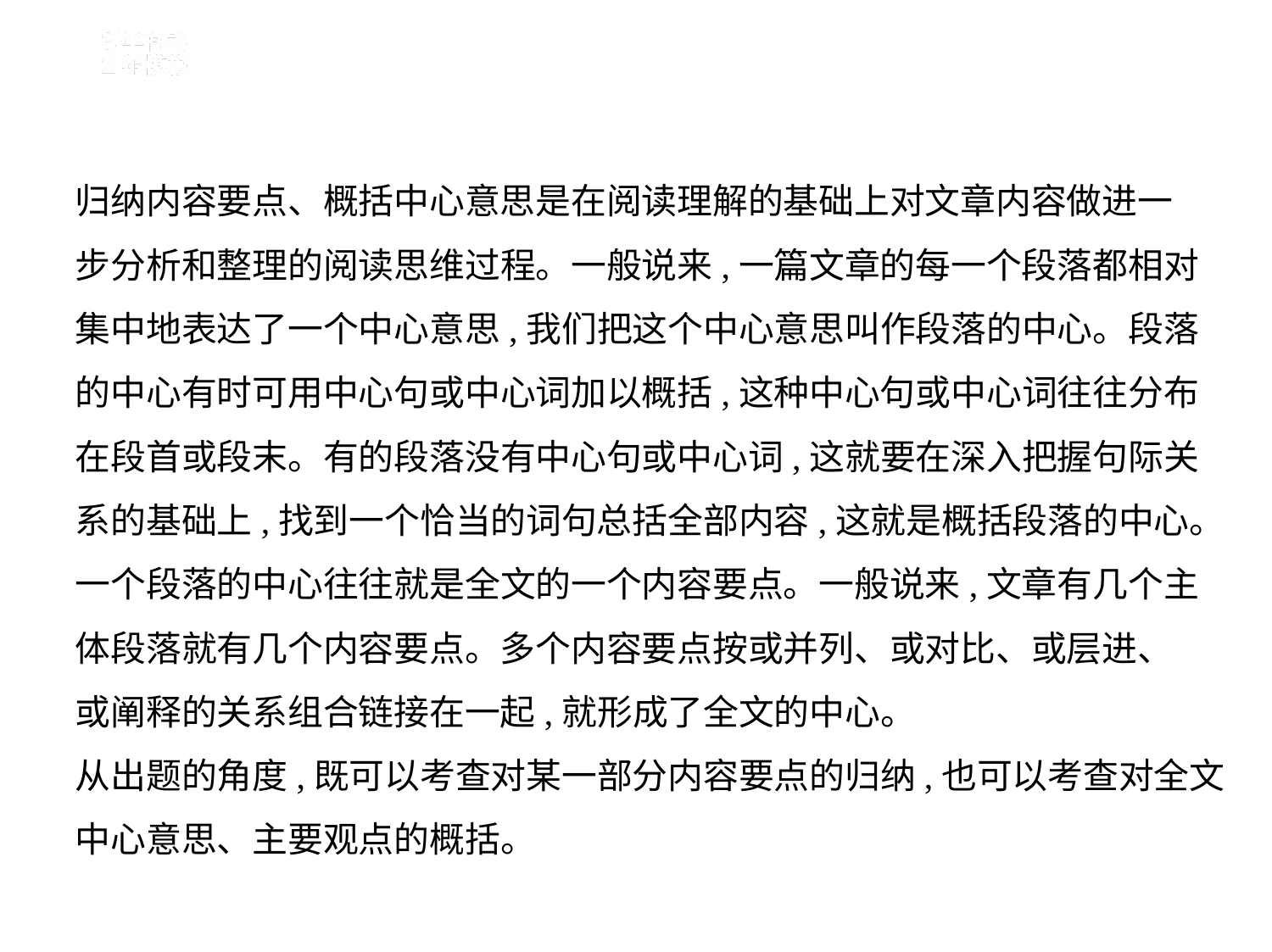

归纳内容要点、概括中心意思是在阅读理解的基础上对文章内容做进一
步分析和整理的阅读思维过程。一般说来,一篇文章的每一个段落都相对
集中地表达了一个中心意思,我们把这个中心意思叫作段落的中心。段落
的中心有时可用中心句或中心词加以概括,这种中心句或中心词往往分布
在段首或段末。有的段落没有中心句或中心词,这就要在深入把握句际关
系的基础上,找到一个恰当的词句总括全部内容,这就是概括段落的中心。
一个段落的中心往往就是全文的一个内容要点。一般说来,文章有几个主
体段落就有几个内容要点。多个内容要点按或并列、或对比、或层进、
或阐释的关系组合链接在一起,就形成了全文的中心。
从出题的角度,既可以考查对某一部分内容要点的归纳,也可以考查对全文
中心意思、主要观点的概括。